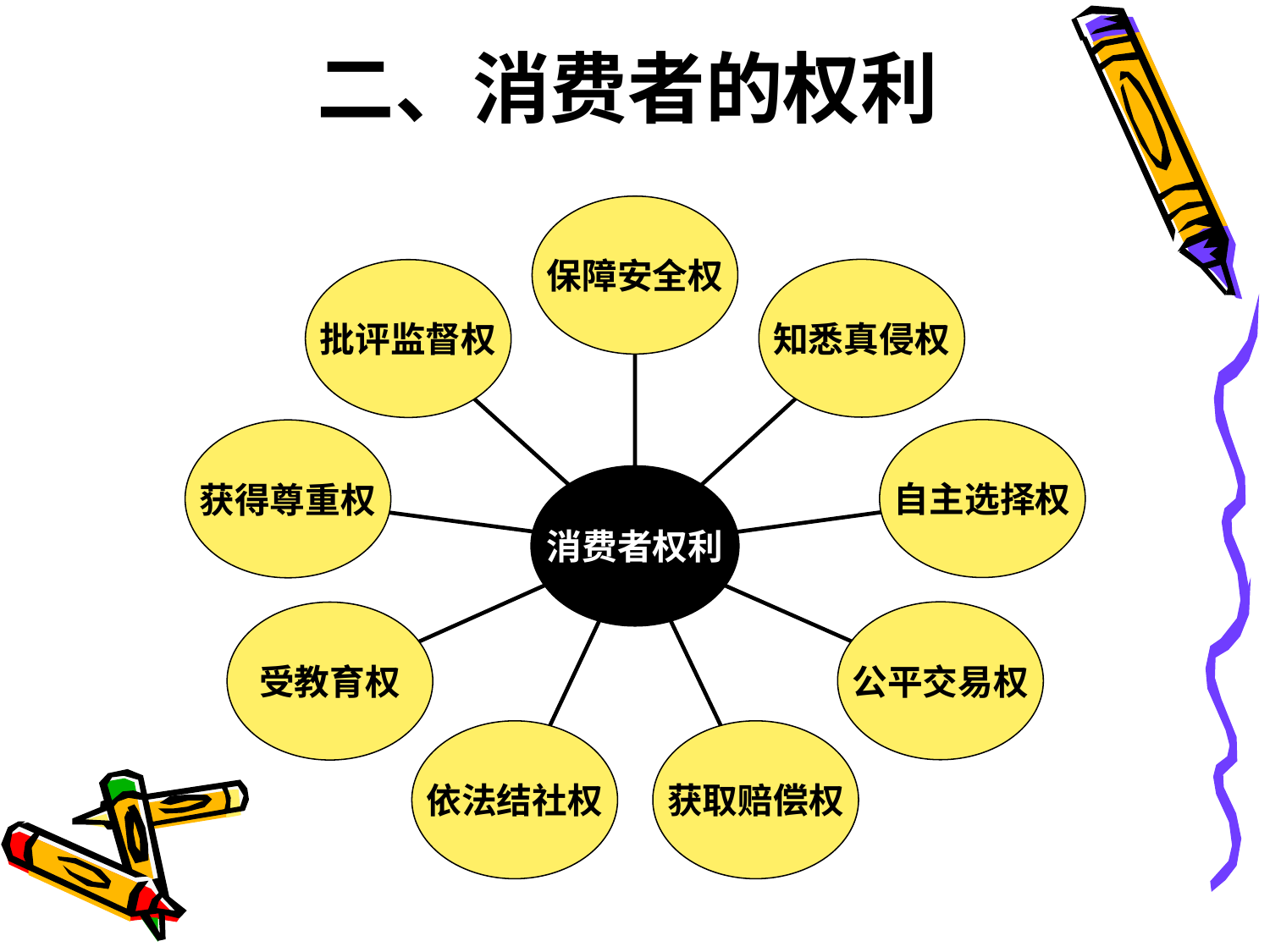

# 二、消费者的权利

保障安全权
知悉真侵权
批评监督权

自主选择权
获得尊重权
消费者权利

公平交易权
受教育权

依法结社权
获取赔偿权